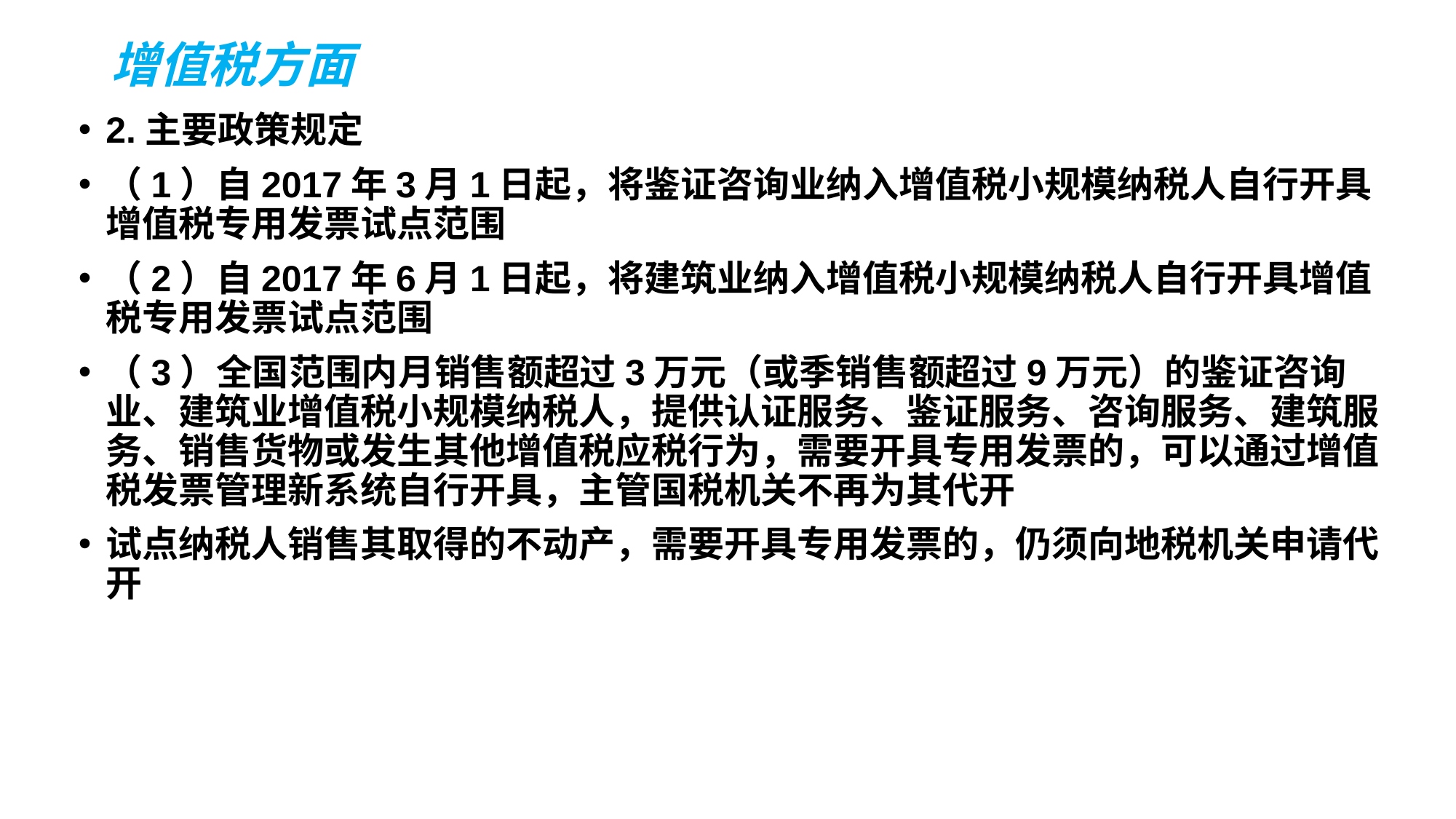

# 增值税方面
2.主要政策规定
（1）自2017年3月1日起，将鉴证咨询业纳入增值税小规模纳税人自行开具增值税专用发票试点范围
（2）自2017年6月1日起，将建筑业纳入增值税小规模纳税人自行开具增值税专用发票试点范围
（3）全国范围内月销售额超过3万元（或季销售额超过9万元）的鉴证咨询业、建筑业增值税小规模纳税人，提供认证服务、鉴证服务、咨询服务、建筑服务、销售货物或发生其他增值税应税行为，需要开具专用发票的，可以通过增值税发票管理新系统自行开具，主管国税机关不再为其代开
试点纳税人销售其取得的不动产，需要开具专用发票的，仍须向地税机关申请代开